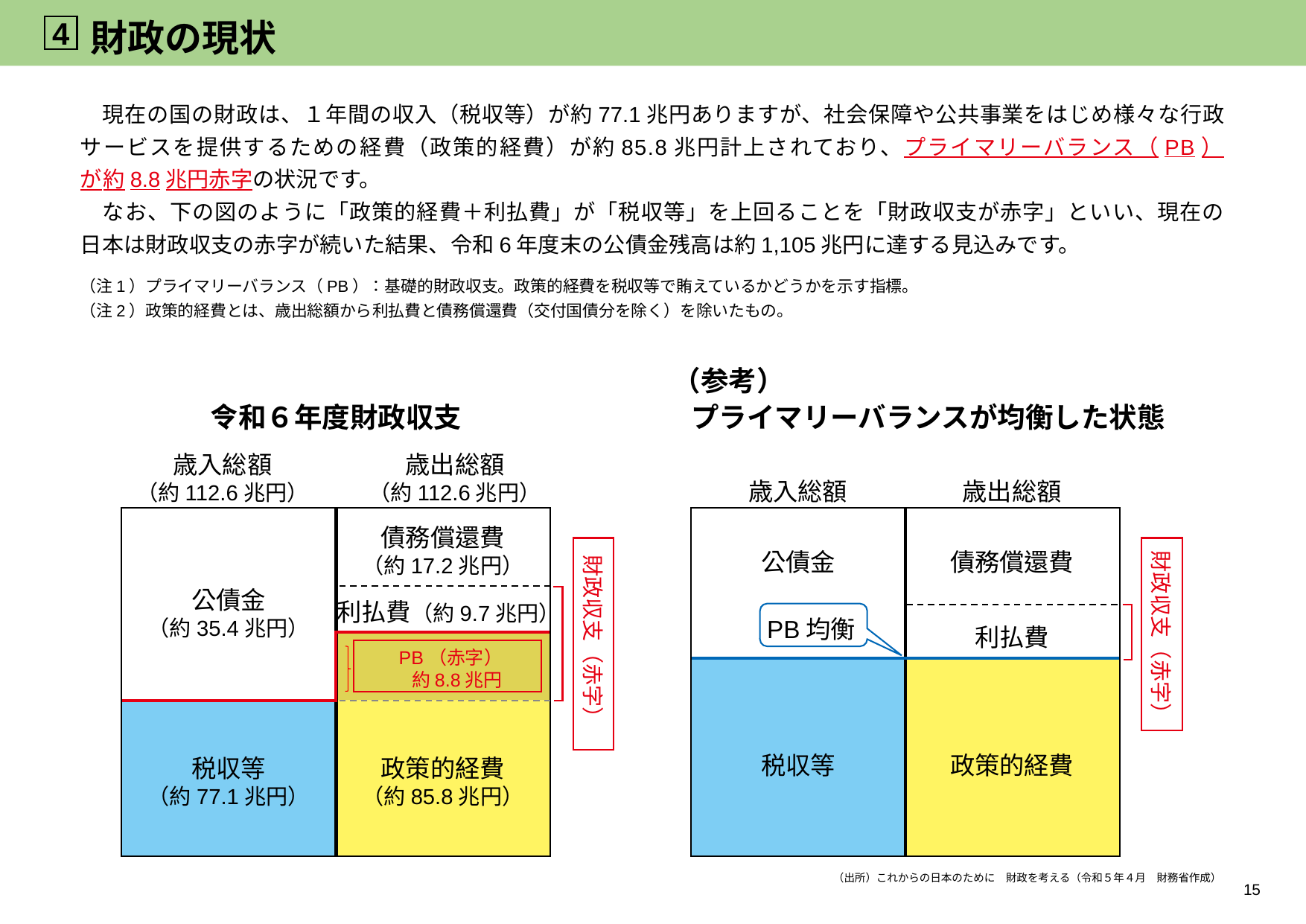

4
# 財政の現状
　現在の国の財政は、１年間の収入（税収等）が約77.1兆円ありますが、社会保障や公共事業をはじめ様々な行政サービスを提供するための経費（政策的経費）が約85.8兆円計上されており、プライマリーバランス（PB）が約8.8兆円赤字の状況です。
　なお、下の図のように「政策的経費＋利払費」が「税収等」を上回ることを「財政収支が赤字」といい、現在の日本は財政収支の赤字が続いた結果、令和6年度末の公債金残高は約1,105兆円に達する見込みです。
（注1）プライマリーバランス（PB）：基礎的財政収支。政策的経費を税収等で賄えているかどうかを示す指標。
（注2）政策的経費とは、歳出総額から利払費と債務償還費（交付国債分を除く）を除いたもの。
（参考）
令和６年度財政収支
プライマリーバランスが均衡した状態
歳入総額
（約112.6兆円）
歳出総額
（約112.6兆円）
歳入総額
歳出総額

債務償還費
（約17.2兆円）

公債金
債務償還費
財政収支（赤字）
財政収支（赤字）
公債金
（約35.4兆円）

利払費（約9.7兆円）

PB均衡
利払費

PB（赤字）
約8.8兆円

税収等
政策的経費
税収等
（約77.1兆円）
政策的経費
（約85.8兆円）
（出所）これからの日本のために　財政を考える（令和５年４月　財務省作成）
15